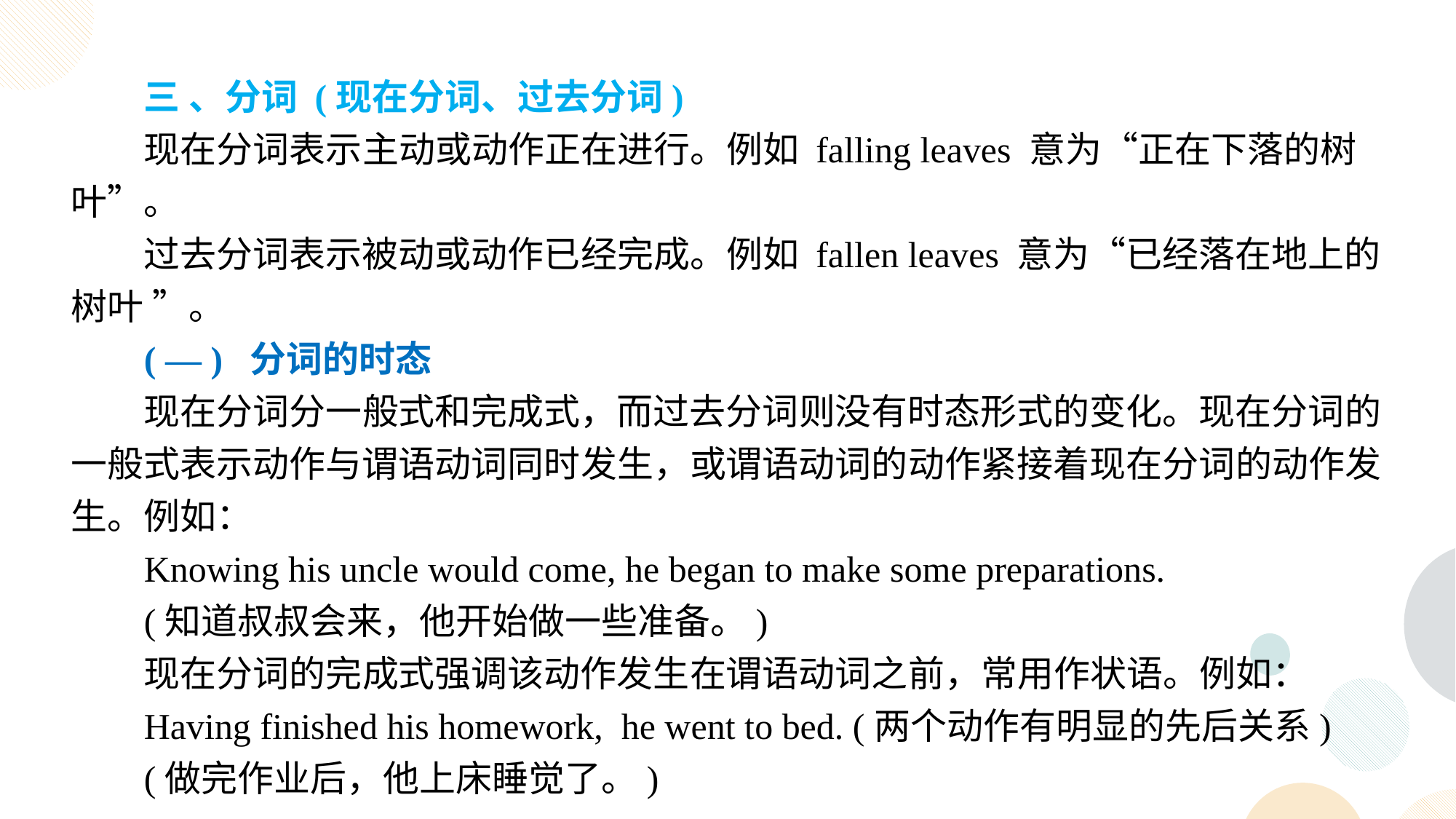

三 、分词 (现在分词、过去分词)
现在分词表示主动或动作正在进行。例如 falling leaves 意为“正在下落的树叶”。
过去分词表示被动或动作已经完成。例如 fallen leaves 意为“已经落在地上的树叶 ”。
( — )  分词的时态
现在分词分一般式和完成式，而过去分词则没有时态形式的变化。现在分词的一般式表示动作与谓语动词同时发生，或谓语动词的动作紧接着现在分词的动作发生。例如：
Knowing his uncle would come, he began to make some preparations.
(知道叔叔会来，他开始做一些准备。)
现在分词的完成式强调该动作发生在谓语动词之前，常用作状语。例如：
Having finished his homework,  he went to bed. (两个动作有明显的先后关系)
(做完作业后，他上床睡觉了。)